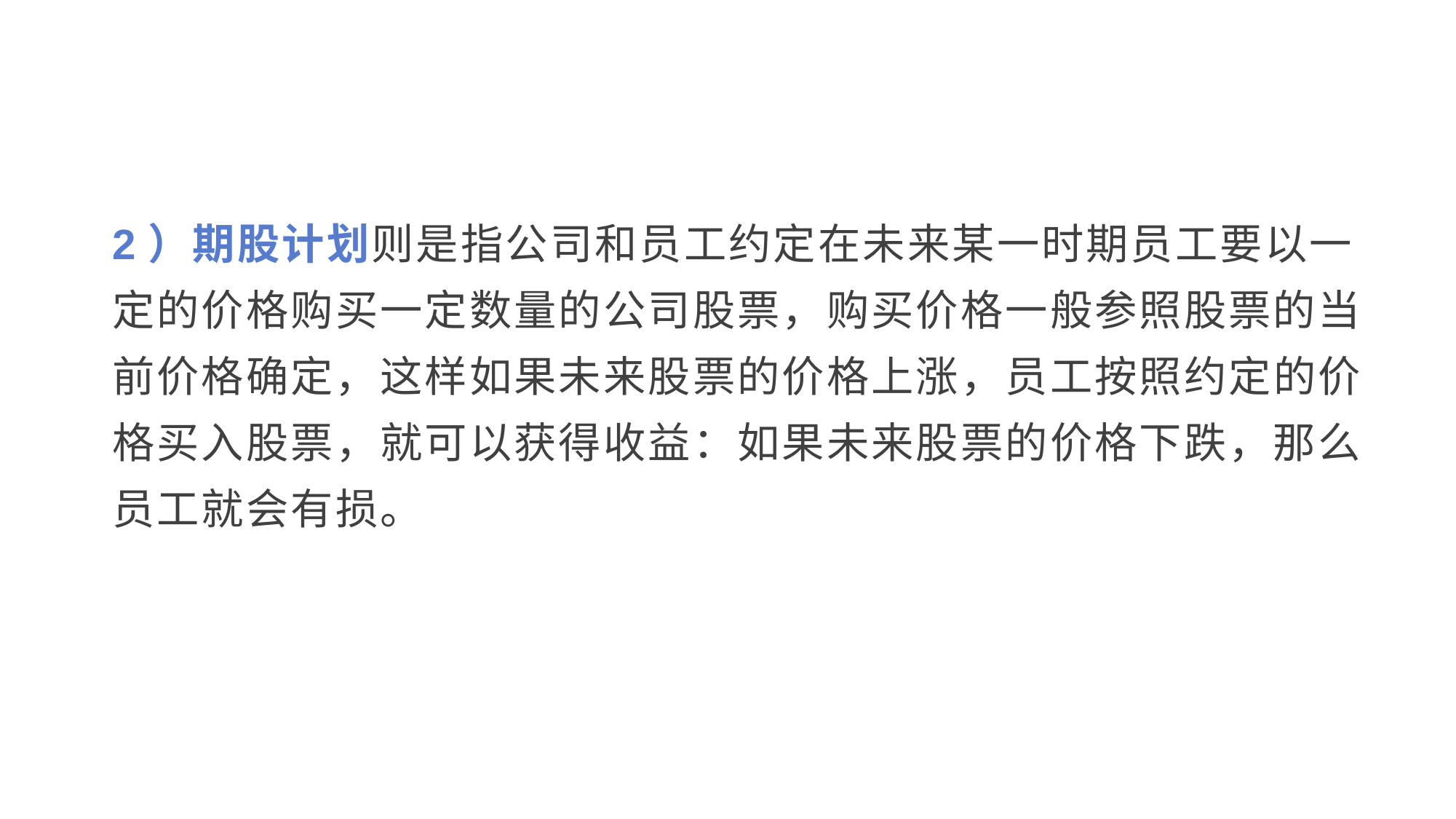

2）期股计划则是指公司和员工约定在未来某一时期员工要以一定的价格购买一定数量的公司股票，购买价格一般参照股票的当前价格确定，这样如果未来股票的价格上涨，员工按照约定的价格买入股票，就可以获得收益：如果未来股票的价格下跌，那么员工就会有损。